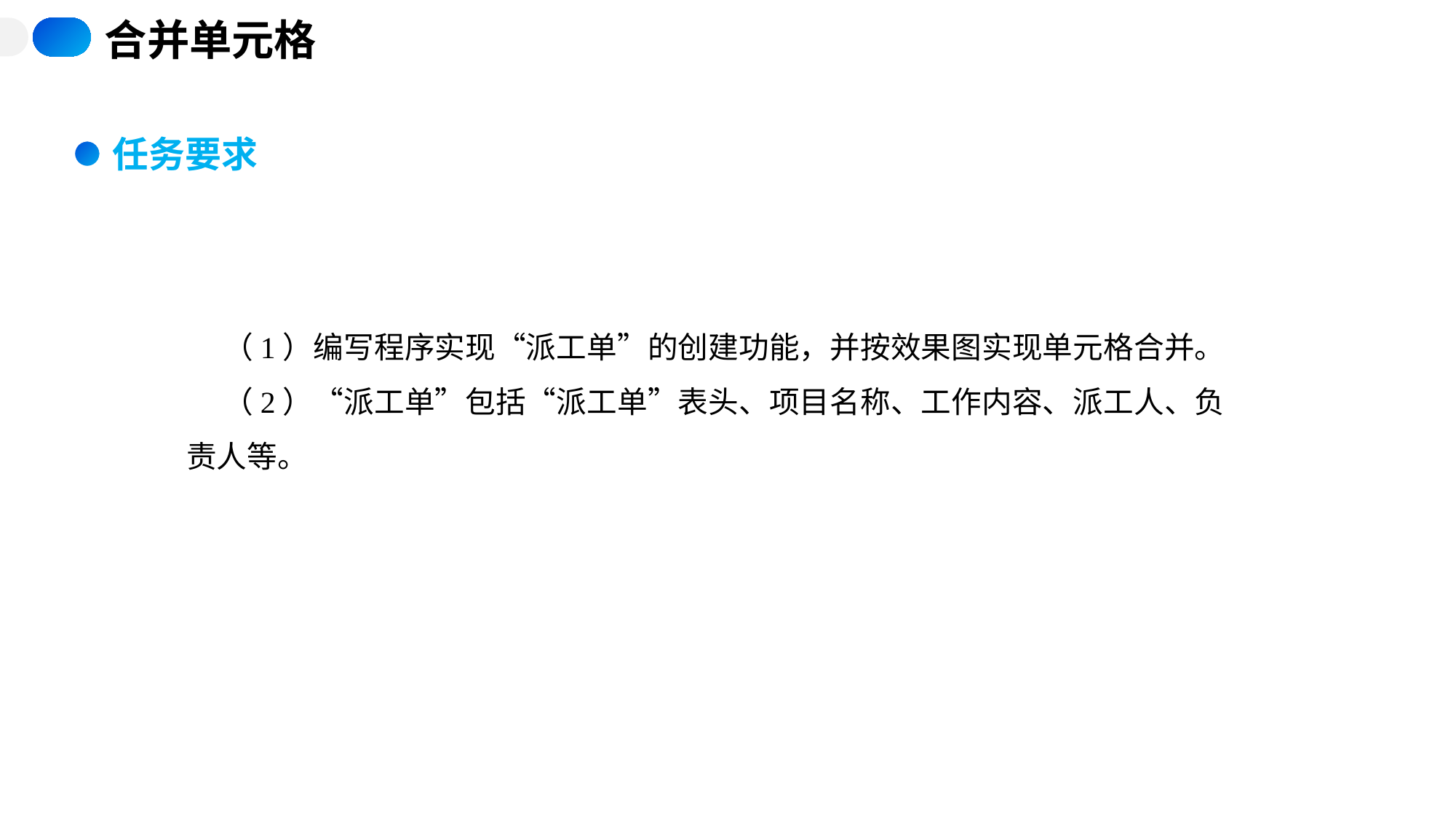

合并单元格
任务要求

（1）编写程序实现“派工单”的创建功能，并按效果图实现单元格合并。
（2）“派工单”包括“派工单”表头、项目名称、工作内容、派工人、负责人等。